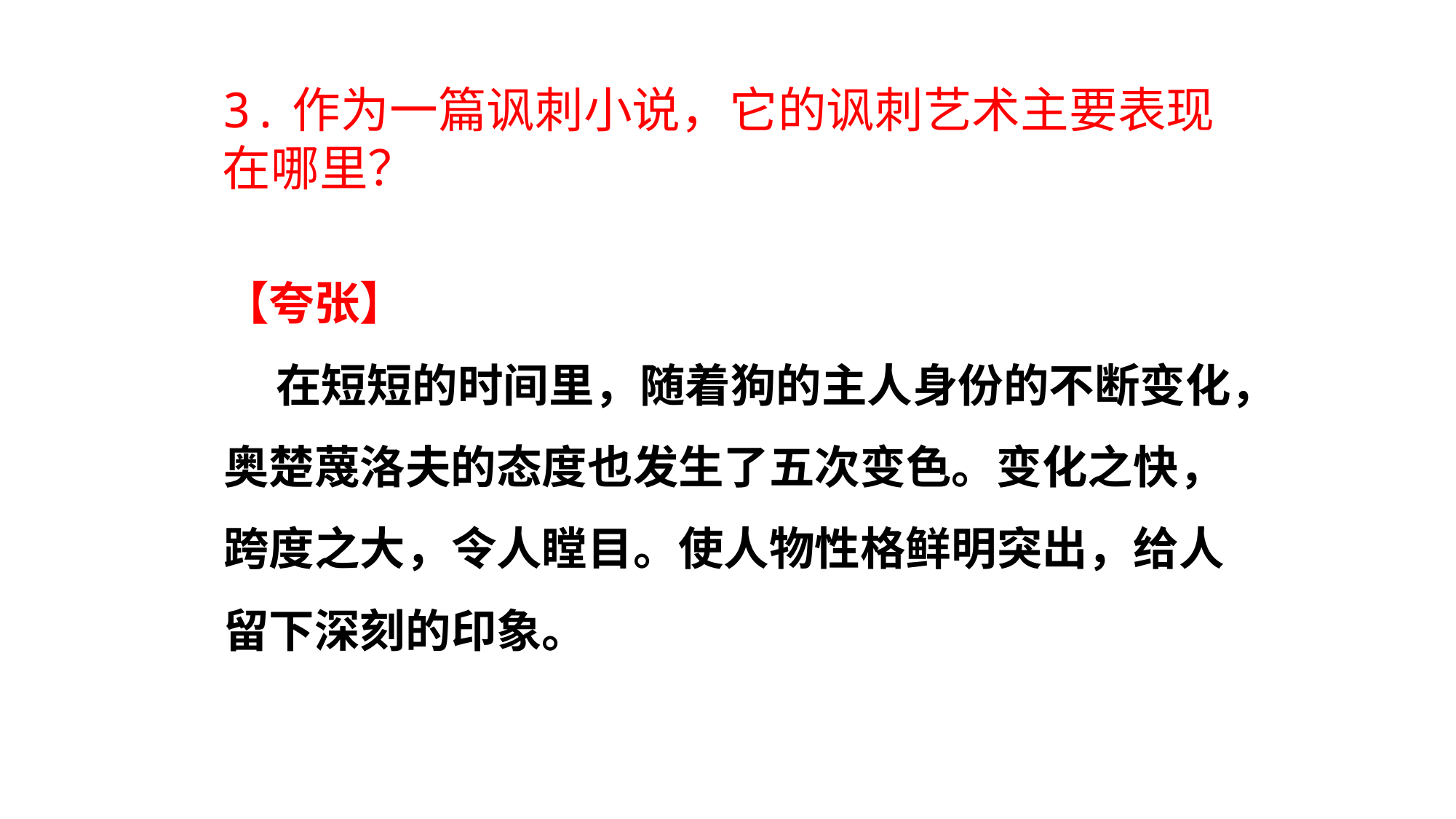

3.作为一篇讽刺小说，它的讽刺艺术主要表现在哪里？
【夸张】
    在短短的时间里，随着狗的主人身份的不断变化，奥楚蔑洛夫的态度也发生了五次变色。变化之快，跨度之大，令人瞠目。使人物性格鲜明突出，给人留下深刻的印象。